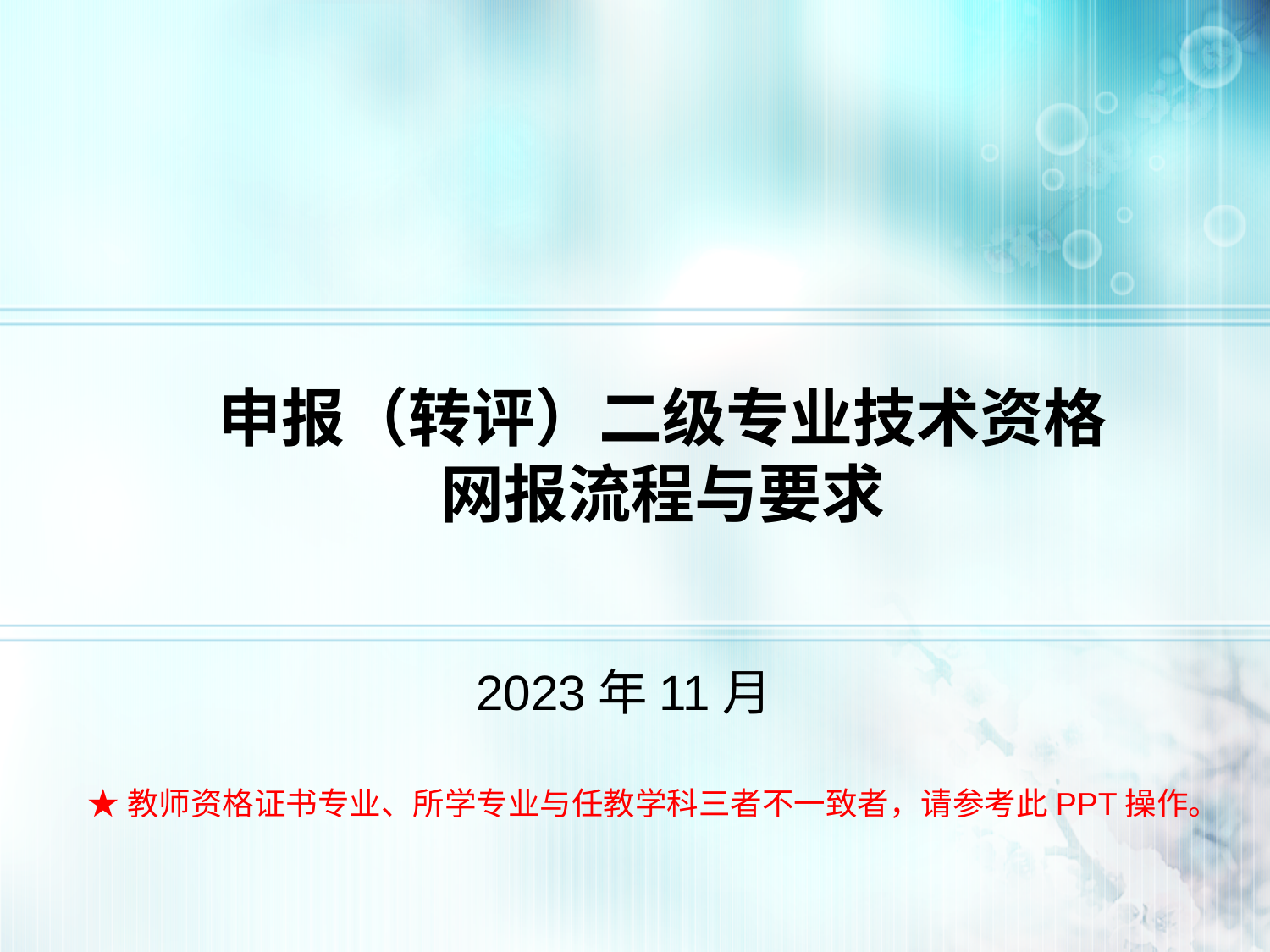

# 申报（转评）二级专业技术资格 网报流程与要求
2023年11月
★教师资格证书专业、所学专业与任教学科三者不一致者，请参考此PPT操作。